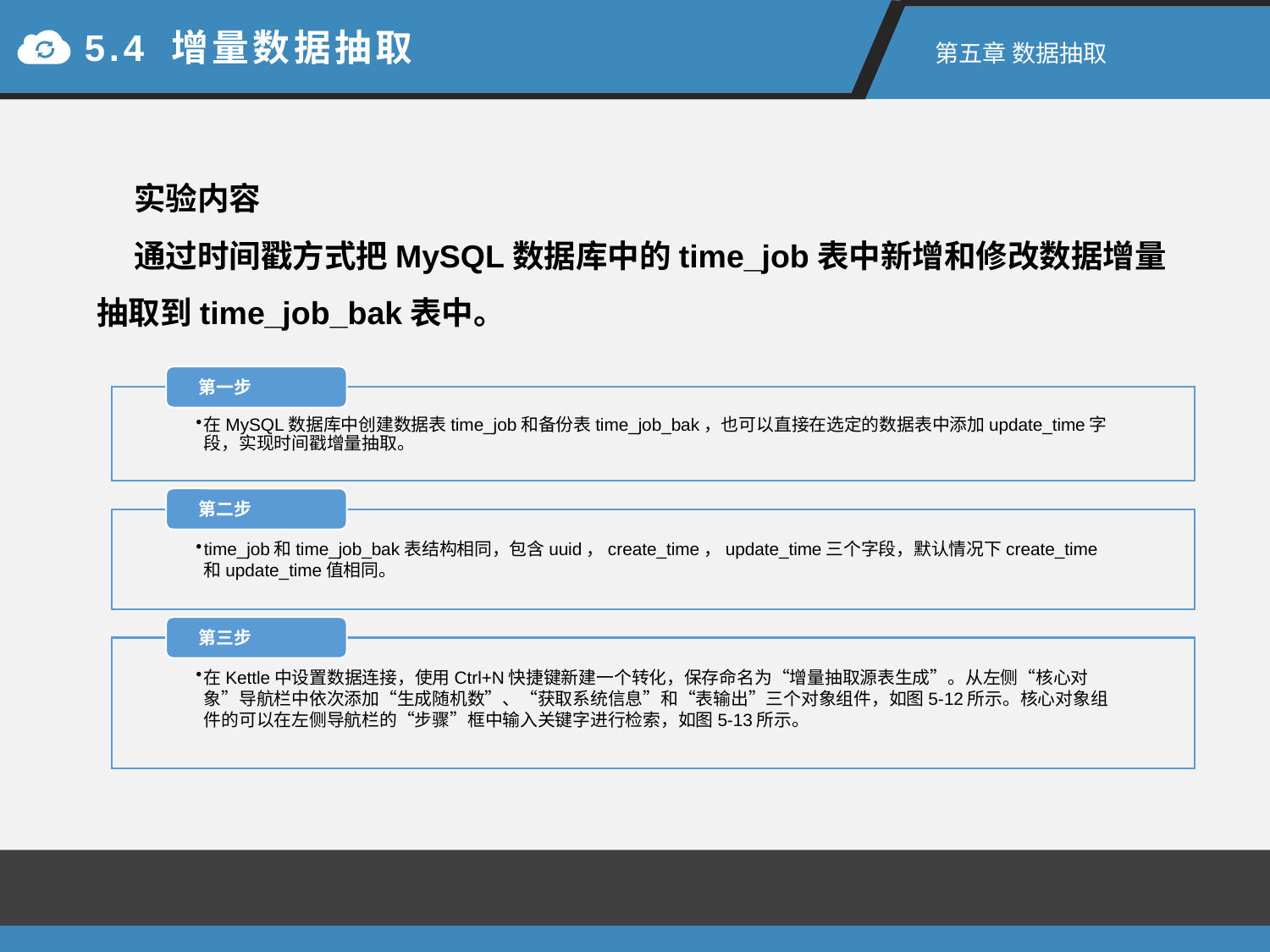

5.4 增量数据抽取

第五章 数据抽取
实验内容
通过时间戳方式把MySQL数据库中的time_job表中新增和修改数据增量抽取到time_job_bak表中。
在MySQL数据库中创建数据表time_job和备份表time_job_bak，也可以直接在选定的数据表中添加update_time字段，实现时间戳增量抽取。
第一步
time_job和time_job_bak表结构相同，包含uuid，create_time，update_time三个字段，默认情况下create_time和update_time值相同。
第二步
在Kettle中设置数据连接，使用Ctrl+N快捷键新建一个转化，保存命名为“增量抽取源表生成”。从左侧“核心对象”导航栏中依次添加“生成随机数”、“获取系统信息”和“表输出”三个对象组件，如图5-12所示。核心对象组件的可以在左侧导航栏的“步骤”框中输入关键字进行检索，如图5-13所示。
第三步